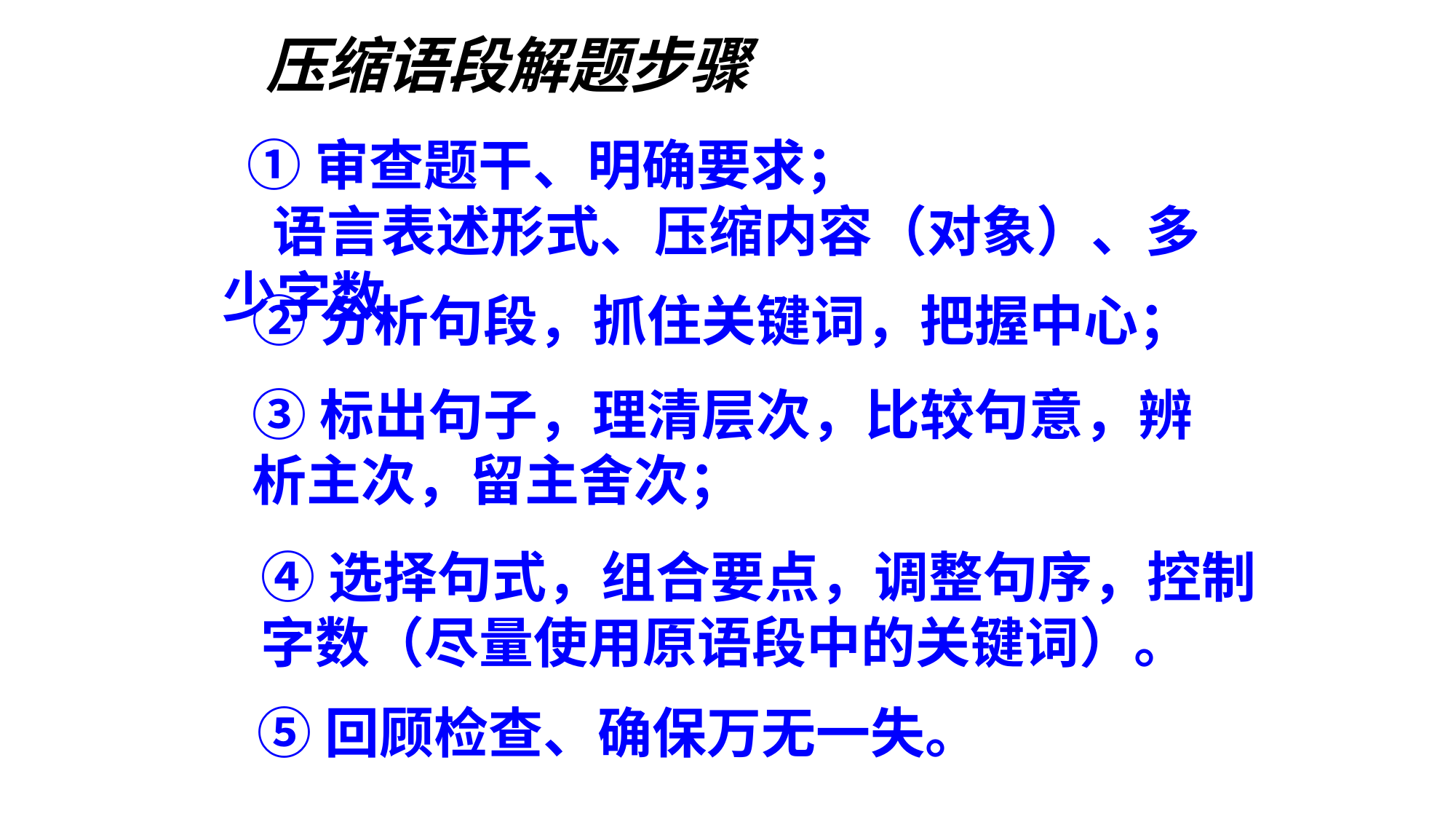

压缩语段解题步骤
  ①审查题干、明确要求；
   语言表述形式、压缩内容（对象）、多少字数
②分析句段，抓住关键词，把握中心；
③标出句子，理清层次，比较句意，辨析主次，留主舍次；
④选择句式，组合要点，调整句序，控制字数（尽量使用原语段中的关键词）。
⑤回顾检查、确保万无一失。